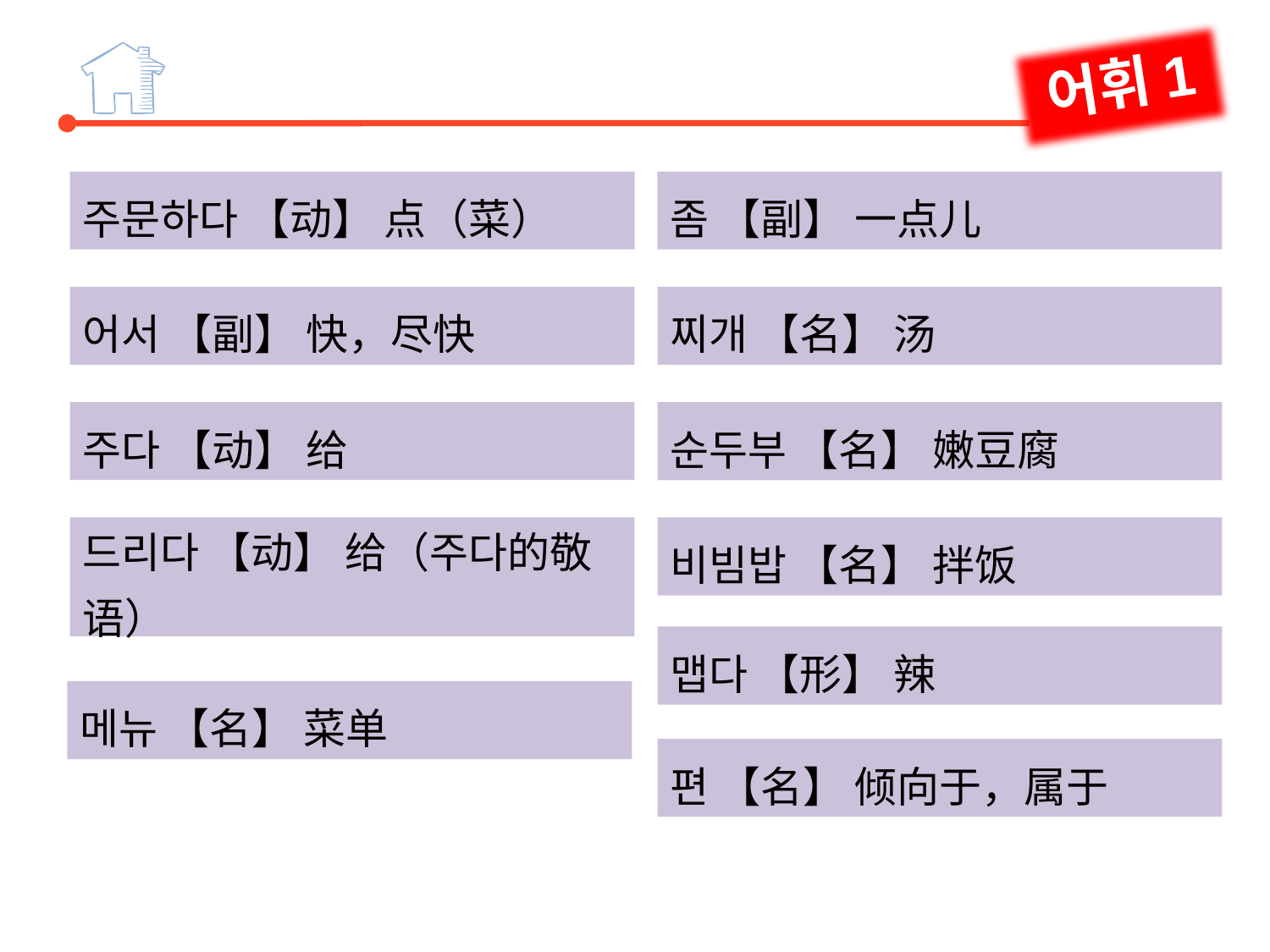

어휘1

좀 【副】 一点儿
주문하다 【动】 点（菜）
어서 【副】 快，尽快
찌개 【名】 汤
주다 【动】 给
순두부 【名】 嫩豆腐
드리다 【动】 给（주다的敬语）
비빔밥 【名】 拌饭
맵다 【形】 辣
메뉴 【名】 菜单
편 【名】 倾向于，属于